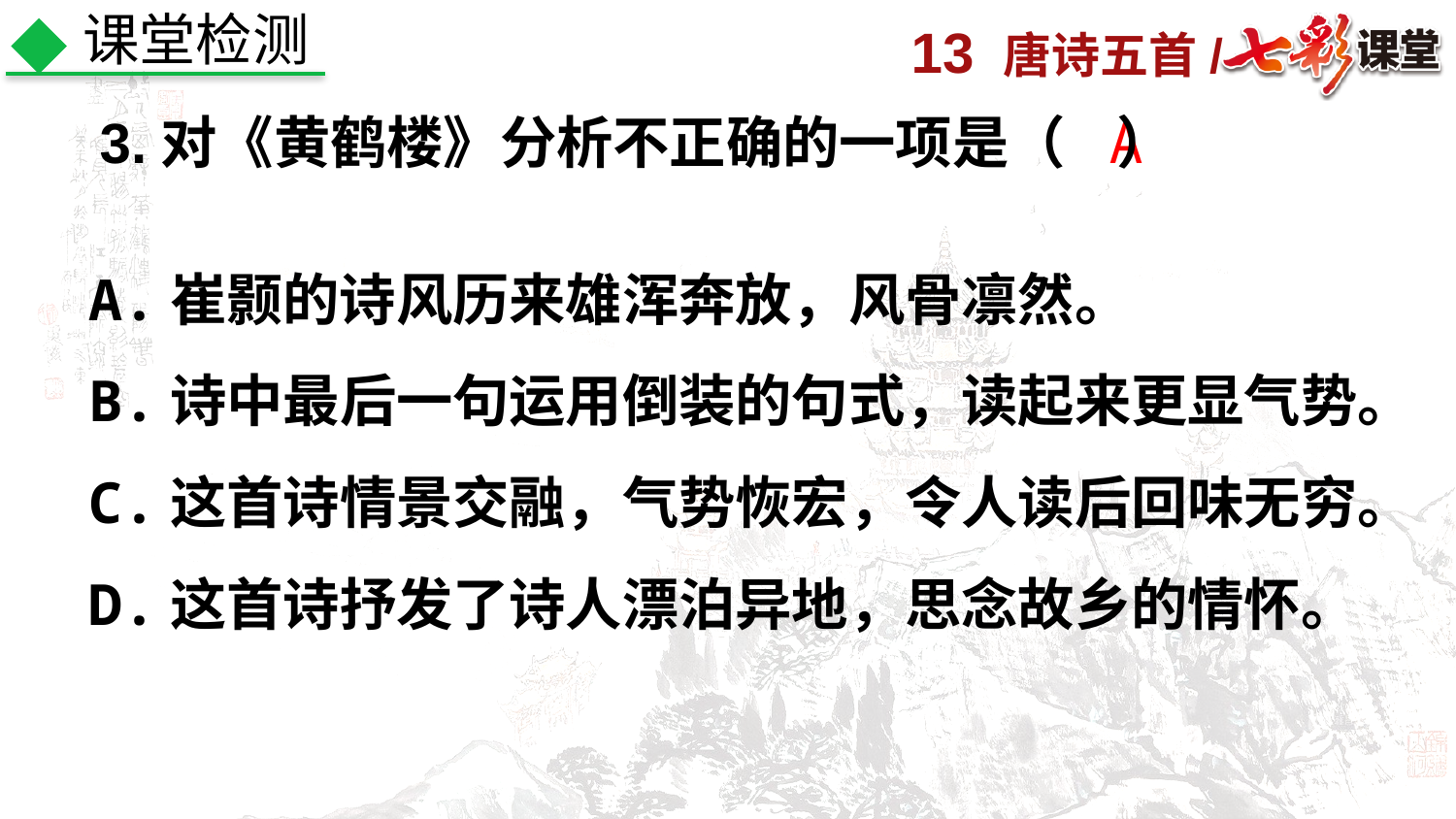

课堂检测

3.对《黄鹤楼》分析不正确的一项是（    ）
A
A.崔颢的诗风历来雄浑奔放，风骨凛然。
B.诗中最后一句运用倒装的句式，读起来更显气势。
C.这首诗情景交融，气势恢宏，令人读后回味无穷。
D.这首诗抒发了诗人漂泊异地，思念故乡的情怀。